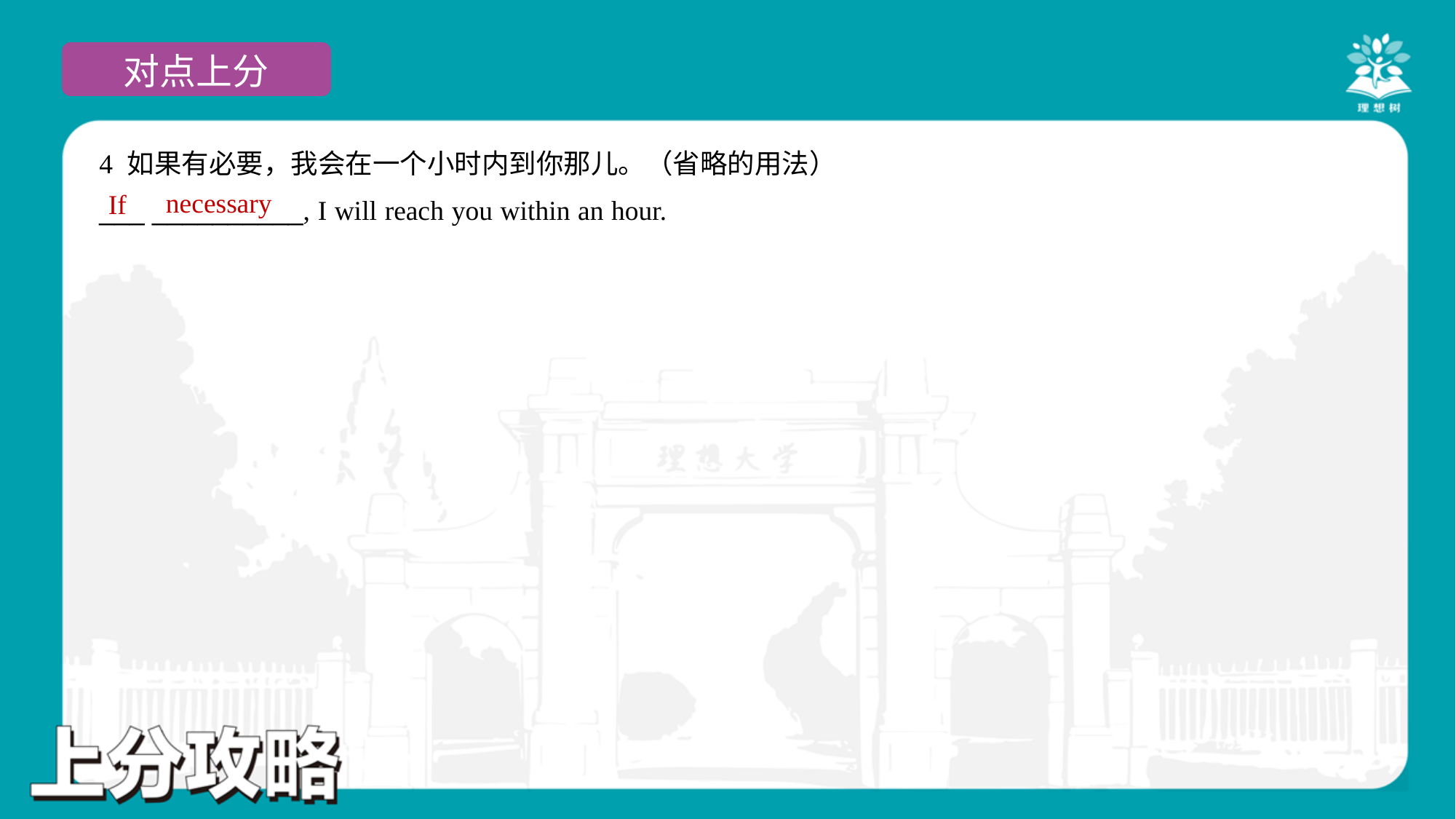

4 如果有必要，我会在一个小时内到你那儿。（省略的用法）
___ __________, I will reach you within an hour.
necessary
If